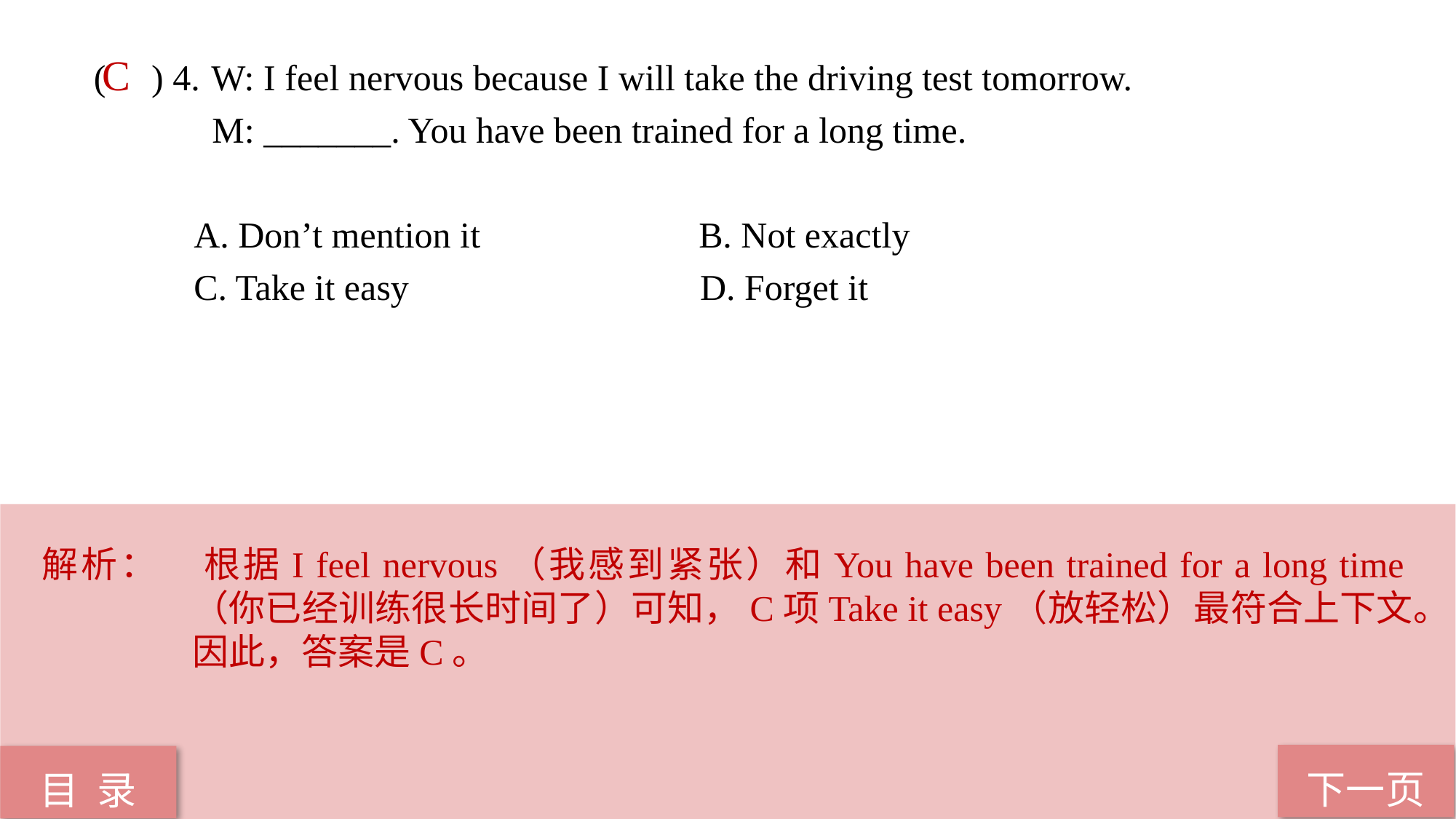

(     ) 4.	 W: I feel nervous because I will take the driving test tomorrow.
             M: _______. You have been trained for a long time.

           A. Don’t mention it                        B. Not exactly
           C. Take it easy                                D. Forget it
C
解析：	根据I feel nervous（我感到紧张）和You have been trained for a long time（你已经训练很长时间了）可知，C项Take it easy（放轻松）最符合上下文。因此，答案是C。